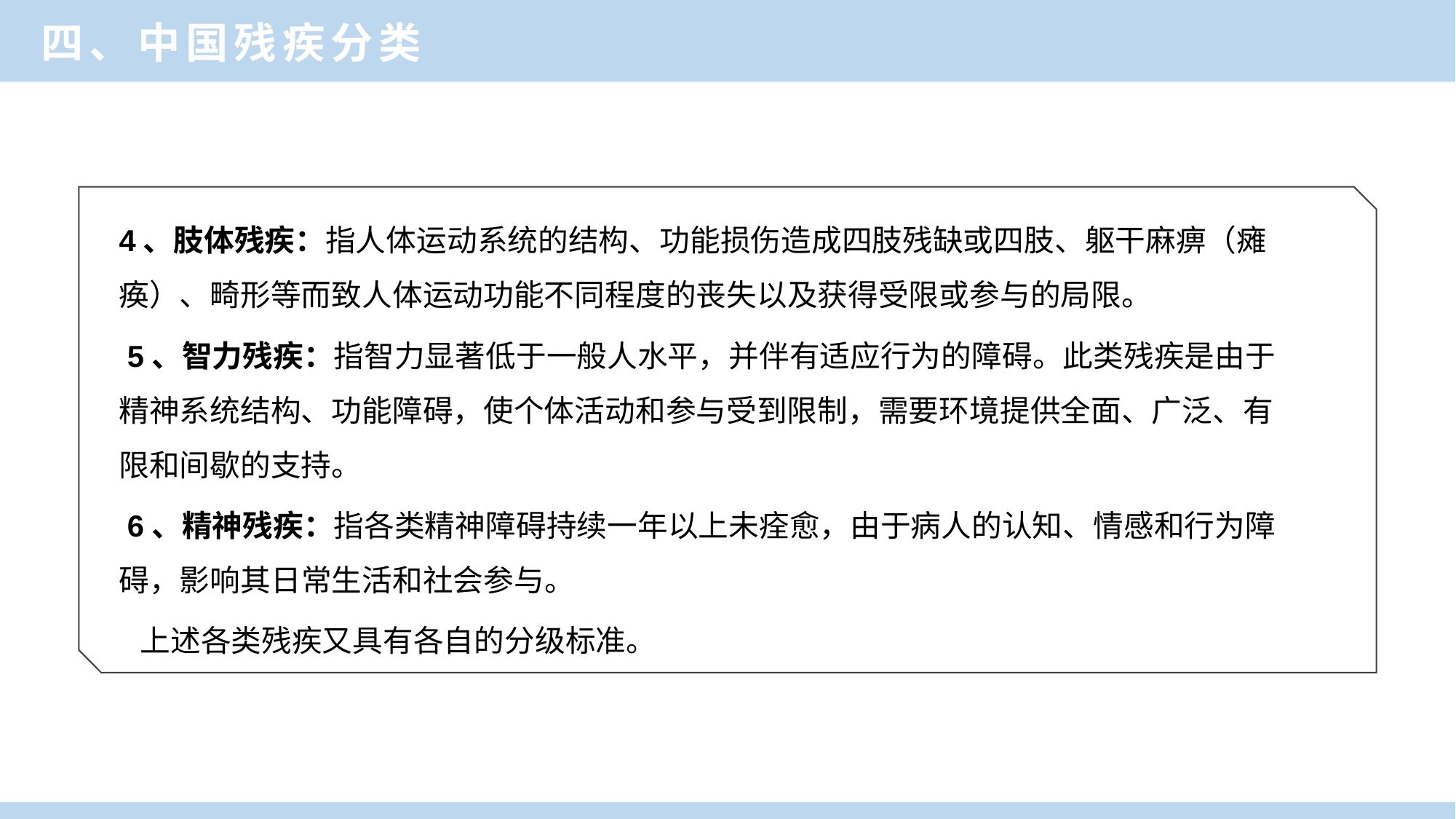

四、中国残疾分类

4、肢体残疾：指人体运动系统的结构、功能损伤造成四肢残缺或四肢、躯干麻痹（瘫痪）、畸形等而致人体运动功能不同程度的丧失以及获得受限或参与的局限。
 5、智力残疾：指智力显著低于一般人水平，并伴有适应行为的障碍。此类残疾是由于精神系统结构、功能障碍，使个体活动和参与受到限制，需要环境提供全面、广泛、有限和间歇的支持。
 6、精神残疾：指各类精神障碍持续一年以上未痊愈，由于病人的认知、情感和行为障碍，影响其日常生活和社会参与。
  上述各类残疾又具有各自的分级标准。